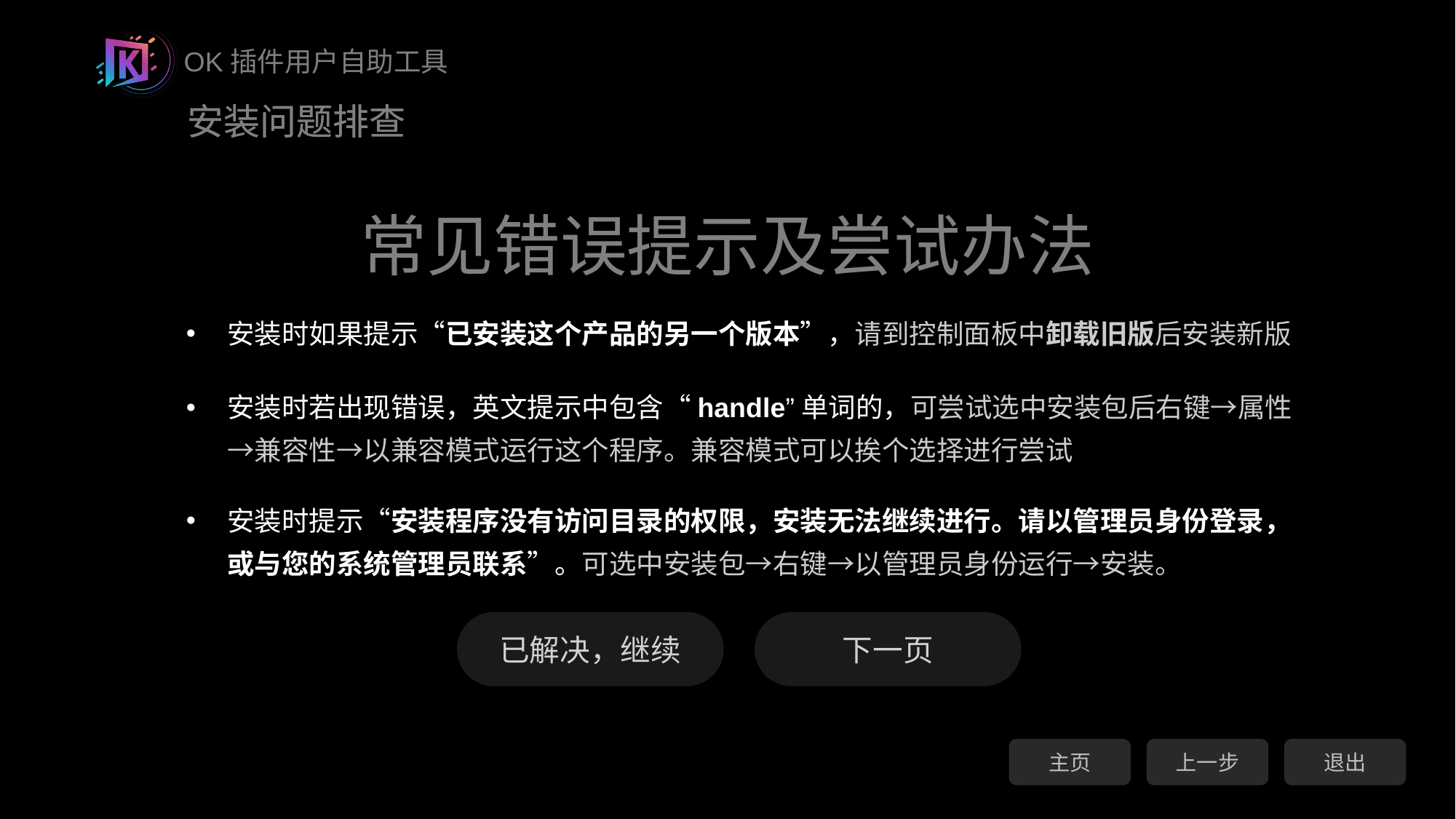

安装问题排查
常见错误提示及尝试办法
安装时如果提示“已安装这个产品的另一个版本”，请到控制面板中卸载旧版后安装新版
安装时若出现错误，英文提示中包含“handle”单词的，可尝试选中安装包后右键→属性→兼容性→以兼容模式运行这个程序。兼容模式可以挨个选择进行尝试
安装时提示“安装程序没有访问目录的权限，安装无法继续进行。请以管理员身份登录，或与您的系统管理员联系”。可选中安装包→右键→以管理员身份运行→安装。
已解决，继续
下一页